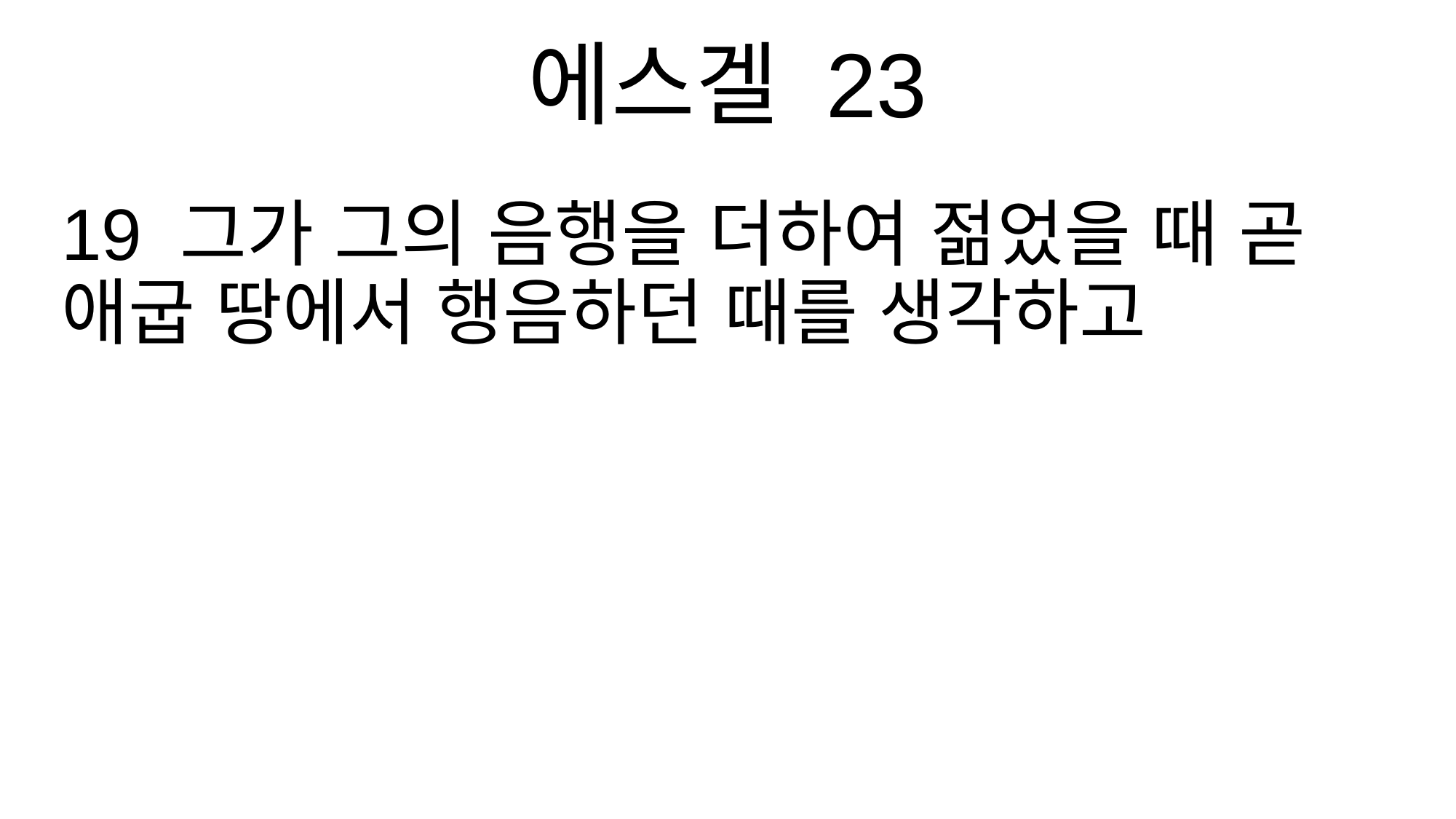

에스겔 23
19 그가 그의 음행을 더하여 젊었을 때 곧 애굽 땅에서 행음하던 때를 생각하고